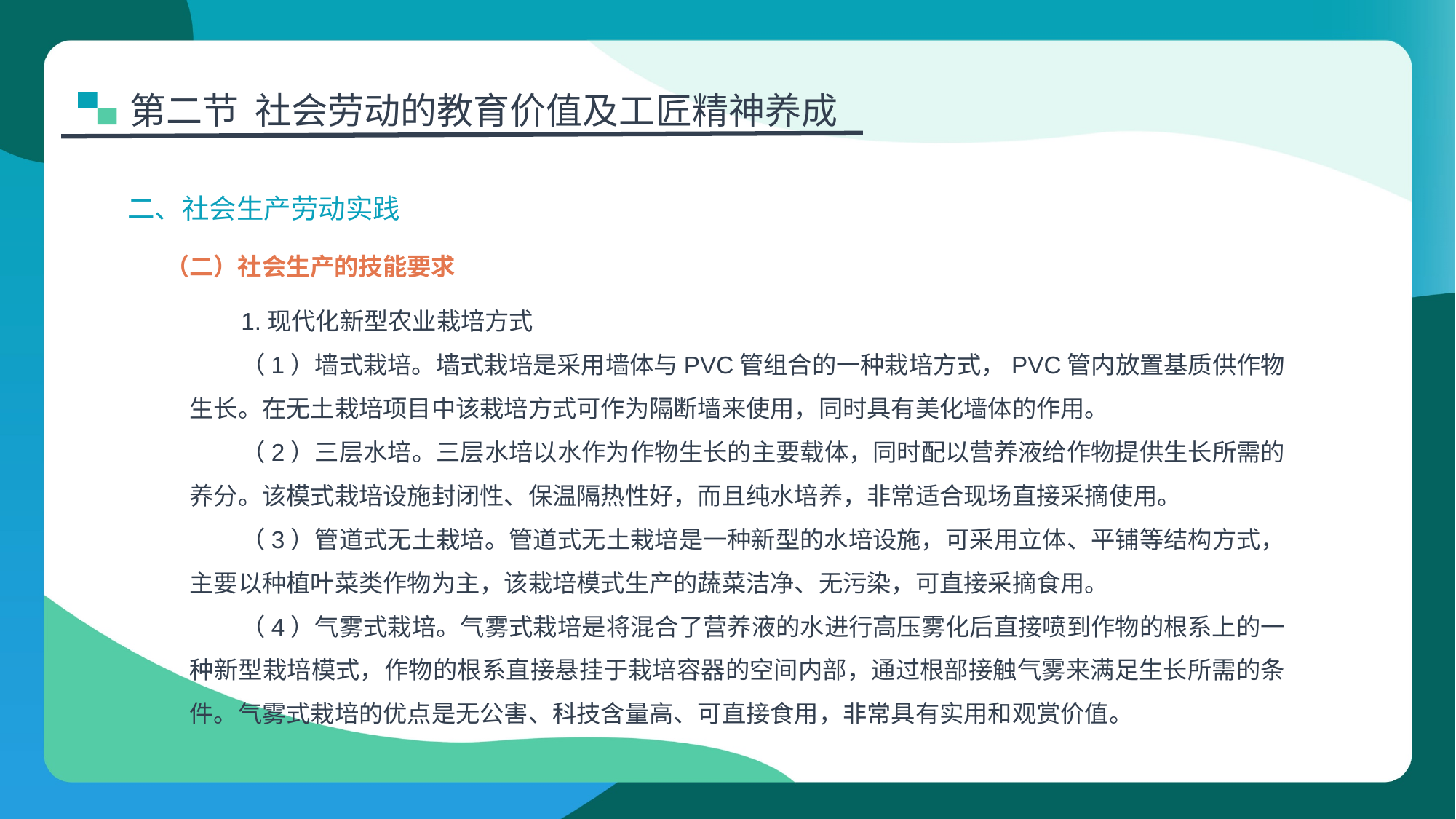

第二节  社会劳动的教育价值及工匠精神养成

二、社会生产劳动实践
（二）社会生产的技能要求
1.现代化新型农业栽培方式
（1）墙式栽培。墙式栽培是采用墙体与PVC管组合的一种栽培方式，PVC管内放置基质供作物生长。在无土栽培项目中该栽培方式可作为隔断墙来使用，同时具有美化墙体的作用。
（2）三层水培。三层水培以水作为作物生长的主要载体，同时配以营养液给作物提供生长所需的养分。该模式栽培设施封闭性、保温隔热性好，而且纯水培养，非常适合现场直接采摘使用。
（3）管道式无土栽培。管道式无土栽培是一种新型的水培设施，可采用立体、平铺等结构方式，主要以种植叶菜类作物为主，该栽培模式生产的蔬菜洁净、无污染，可直接采摘食用。
（4）气雾式栽培。气雾式栽培是将混合了营养液的水进行高压雾化后直接喷到作物的根系上的一种新型栽培模式，作物的根系直接悬挂于栽培容器的空间内部，通过根部接触气雾来满足生长所需的条件。气雾式栽培的优点是无公害、科技含量高、可直接食用，非常具有实用和观赏价值。